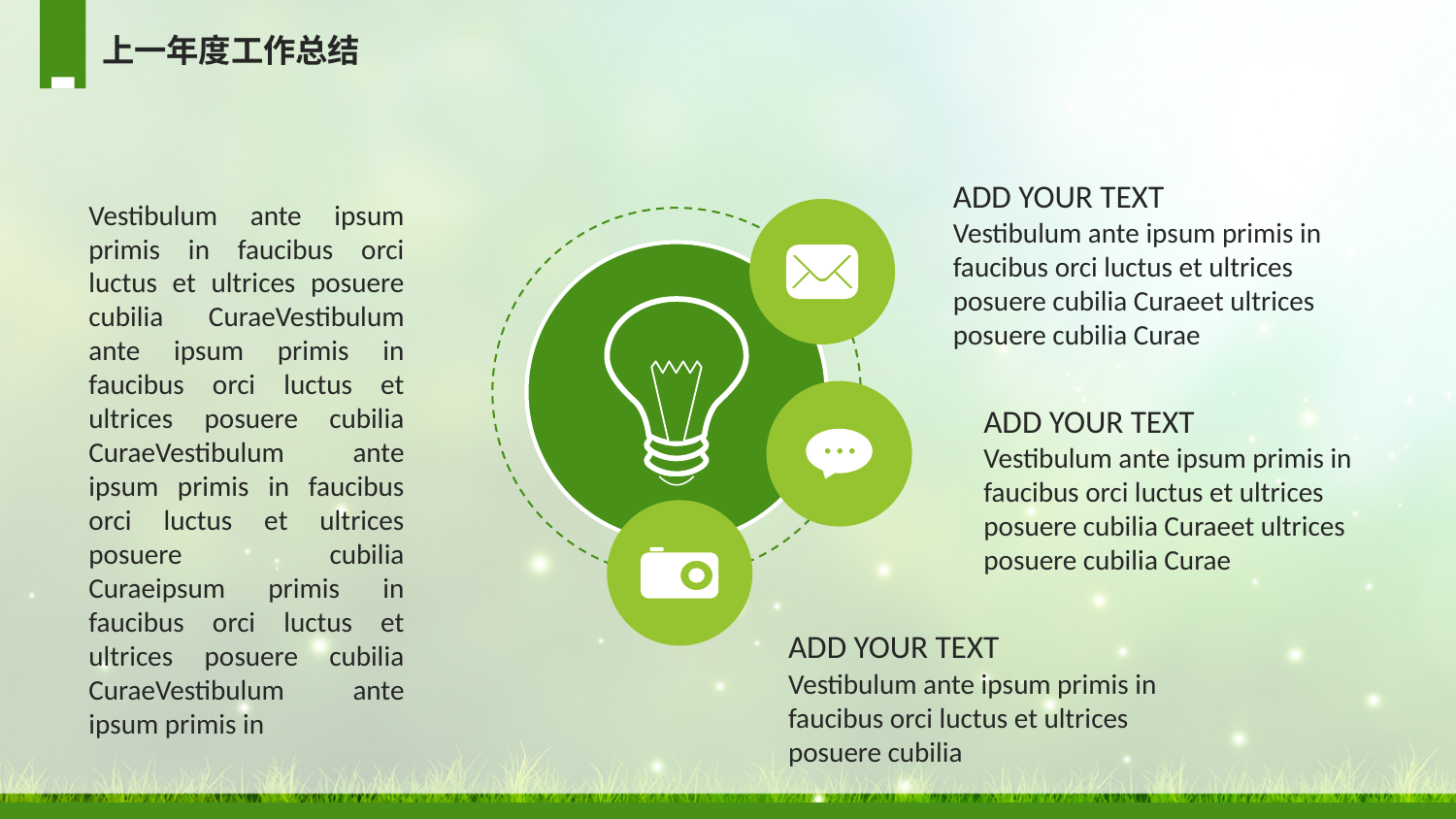

上一年度工作总结
ADD YOUR TEXT
Vestibulum ante ipsum primis in faucibus orci luctus et ultrices posuere cubilia CuraeVestibulum ante ipsum primis in faucibus orci luctus et ultrices posuere cubilia CuraeVestibulum ante ipsum primis in faucibus orci luctus et ultrices posuere cubilia Curaeipsum primis in faucibus orci luctus et ultrices posuere cubilia CuraeVestibulum ante ipsum primis in

Vestibulum ante ipsum primis in faucibus orci luctus et ultrices posuere cubilia Curaeet ultrices posuere cubilia Curae

ADD YOUR TEXT
Vestibulum ante ipsum primis in faucibus orci luctus et ultrices posuere cubilia Curaeet ultrices posuere cubilia Curae

ADD YOUR TEXT
Vestibulum ante ipsum primis in faucibus orci luctus et ultrices posuere cubilia